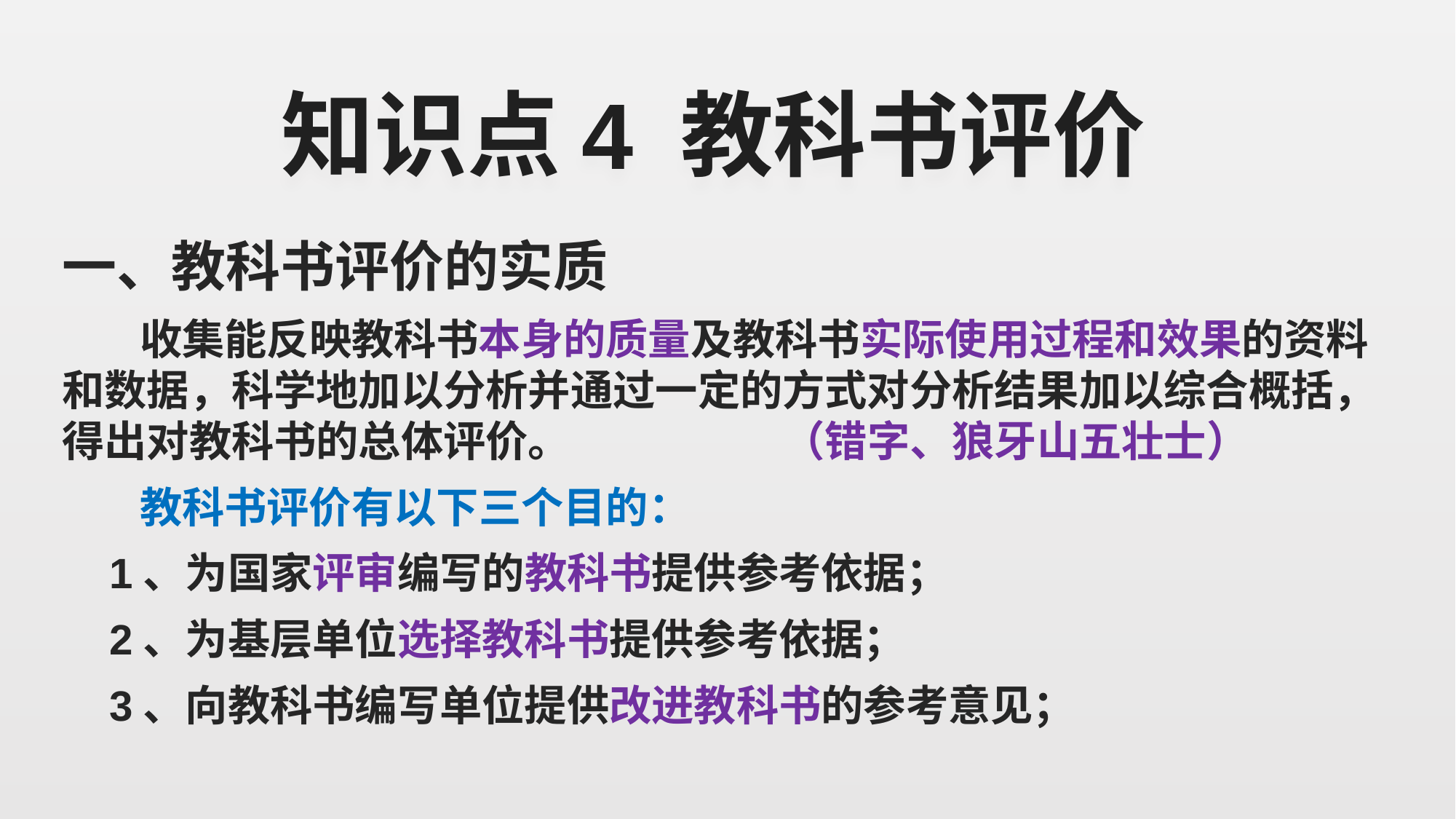

# 知识点4 教科书评价
一、教科书评价的实质
       收集能反映教科书本身的质量及教科书实际使用过程和效果的资料和数据，科学地加以分析并通过一定的方式对分析结果加以综合概括，得出对教科书的总体评价。                      （错字、狼牙山五壮士）
       教科书评价有以下三个目的：
    1、为国家评审编写的教科书提供参考依据；
    2、为基层单位选择教科书提供参考依据；
    3、向教科书编写单位提供改进教科书的参考意见；